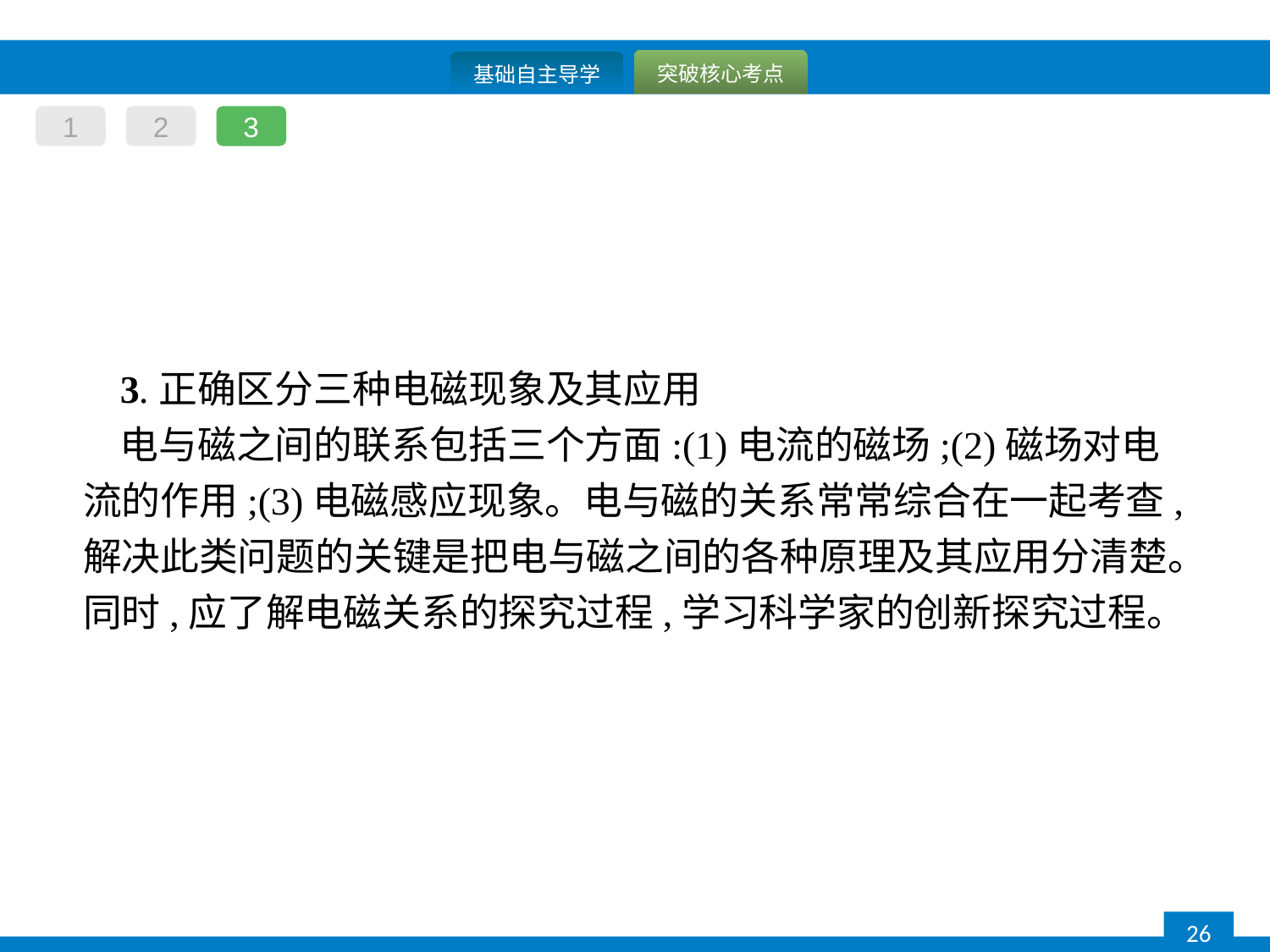

1
2
3
3.正确区分三种电磁现象及其应用
电与磁之间的联系包括三个方面:(1)电流的磁场;(2)磁场对电流的作用;(3)电磁感应现象。电与磁的关系常常综合在一起考查,解决此类问题的关键是把电与磁之间的各种原理及其应用分清楚。同时,应了解电磁关系的探究过程,学习科学家的创新探究过程。